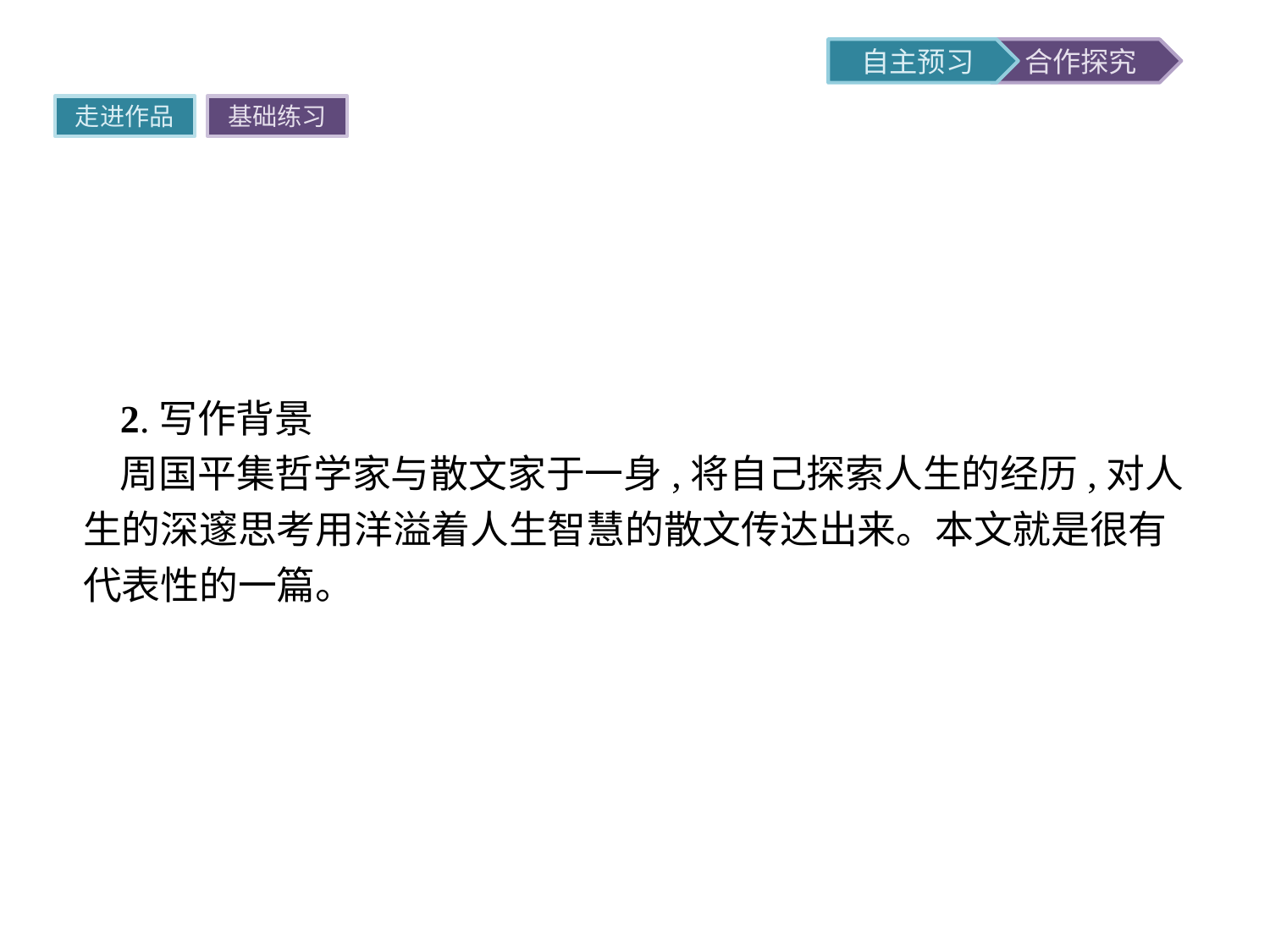

走进作品
基础练习
2.写作背景
周国平集哲学家与散文家于一身,将自己探索人生的经历,对人生的深邃思考用洋溢着人生智慧的散文传达出来。本文就是很有代表性的一篇。